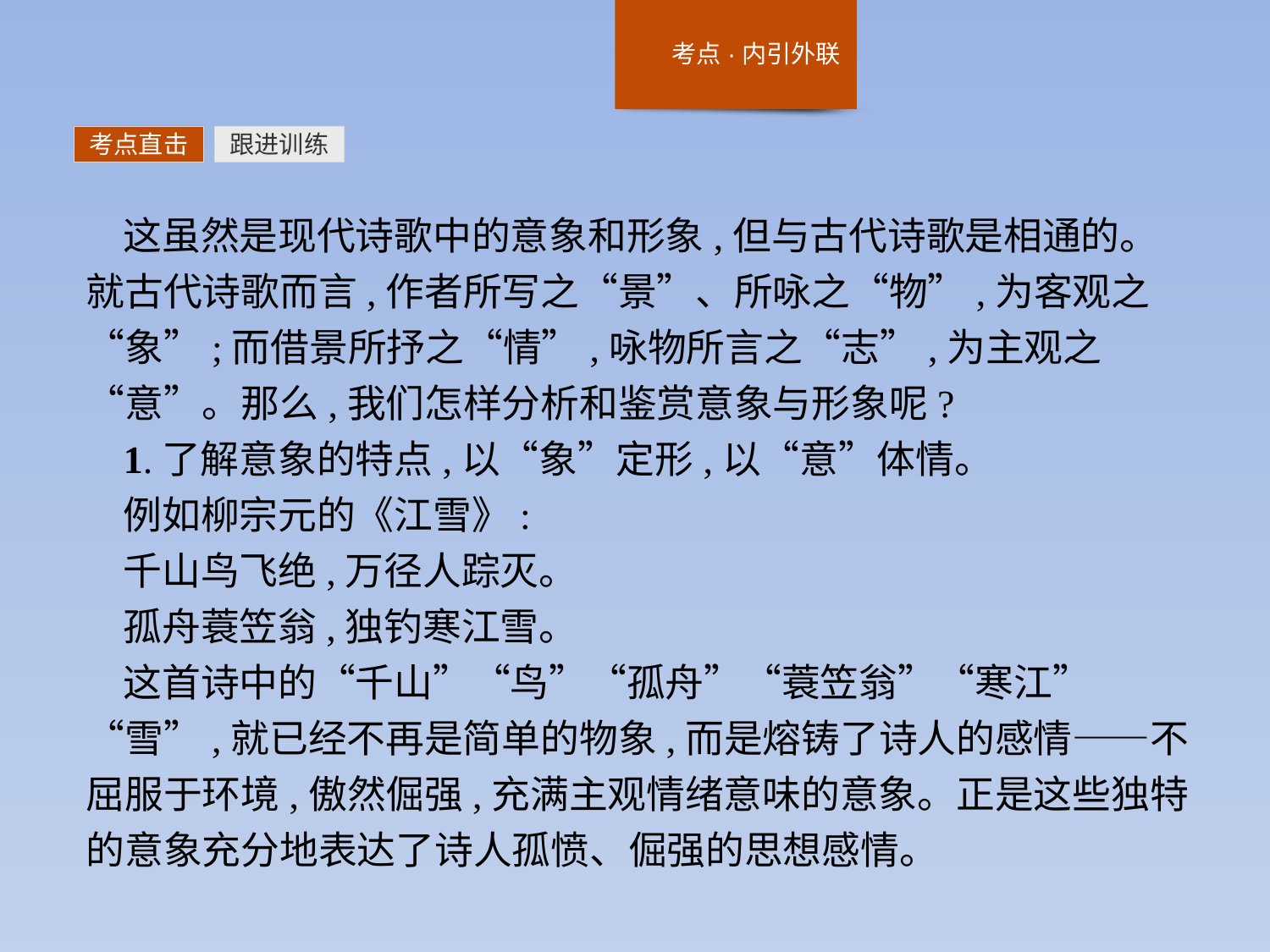

考点直击
跟进训练
这虽然是现代诗歌中的意象和形象,但与古代诗歌是相通的。就古代诗歌而言,作者所写之“景”、所咏之“物”,为客观之“象”;而借景所抒之“情”,咏物所言之“志”,为主观之“意”。那么,我们怎样分析和鉴赏意象与形象呢?
1.了解意象的特点,以“象”定形,以“意”体情。
例如柳宗元的《江雪》:
千山鸟飞绝,万径人踪灭。
孤舟蓑笠翁,独钓寒江雪。
这首诗中的“千山”“鸟”“孤舟”“蓑笠翁”“寒江”“雪”,就已经不再是简单的物象,而是熔铸了诗人的感情——不屈服于环境,傲然倔强,充满主观情绪意味的意象。正是这些独特的意象充分地表达了诗人孤愤、倔强的思想感情。